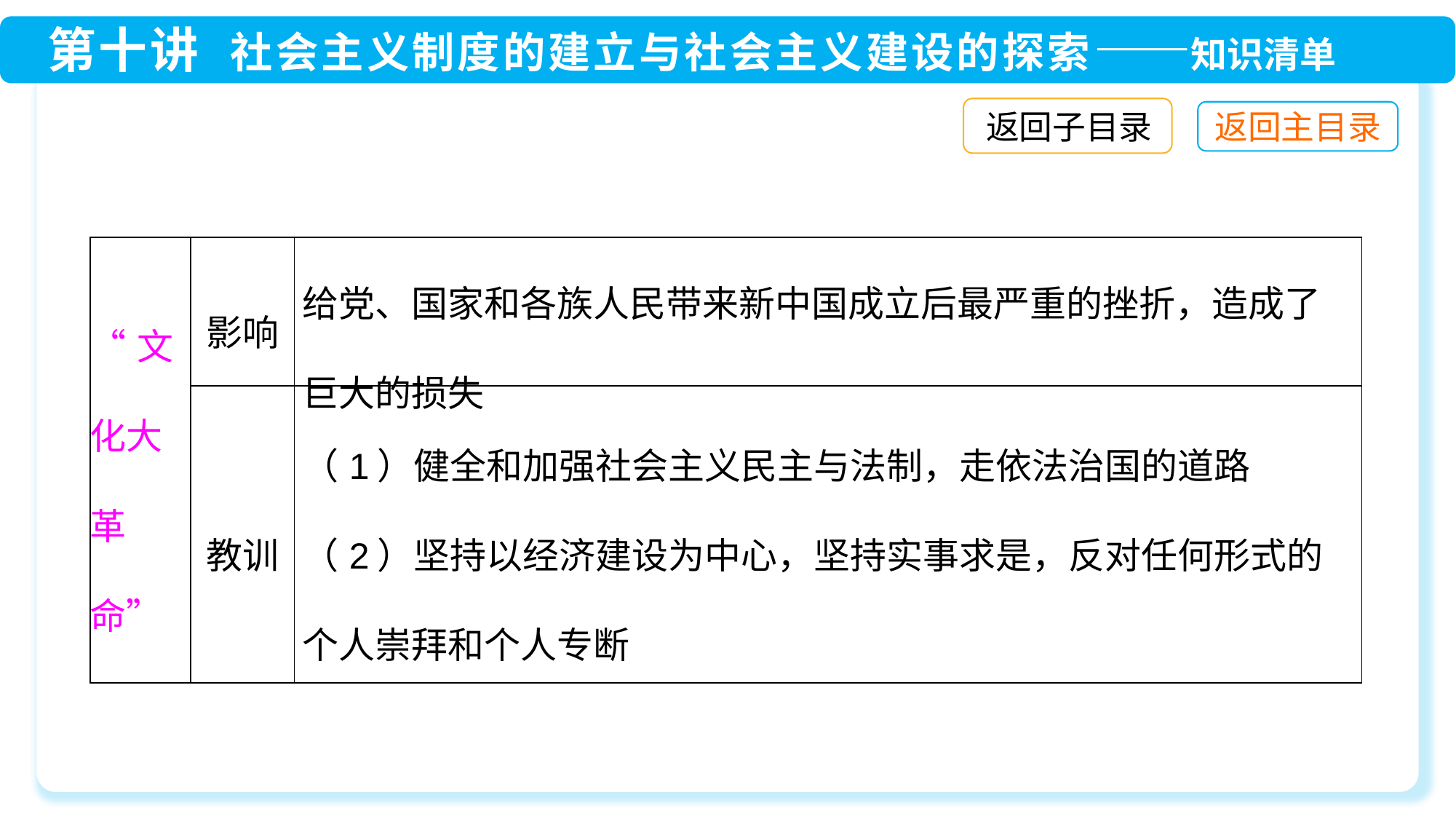

返回子目录
| “文化大革命” | 影响 | 给党、国家和各族人民带来新中国成立后最严重的挫折，造成了巨大的损失 |
| --- | --- | --- |
|  | 教训 | （1）健全和加强社会主义民主与法制，走依法治国的道路 （2）坚持以经济建设为中心，坚持实事求是，反对任何形式的个人崇拜和个人专断 |